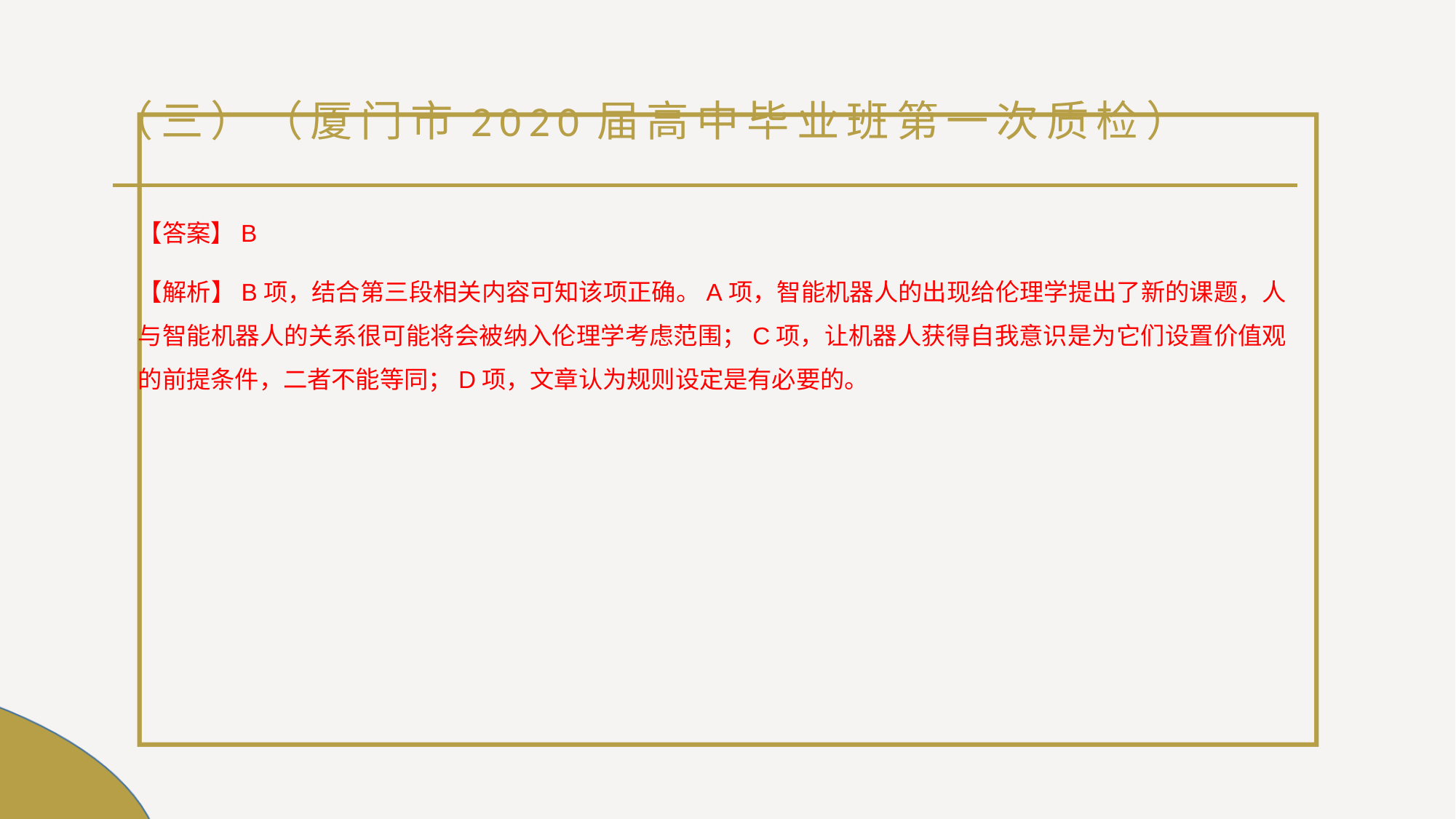

# （三）（厦门市2020届高中毕业班第一次质检）
【答案】B
【解析】B项，结合第三段相关内容可知该项正确。A项，智能机器人的出现给伦理学提出了新的课题，人与智能机器人的关系很可能将会被纳入伦理学考虑范围；C项，让机器人获得自我意识是为它们设置价值观的前提条件，二者不能等同；D项，文章认为规则设定是有必要的。